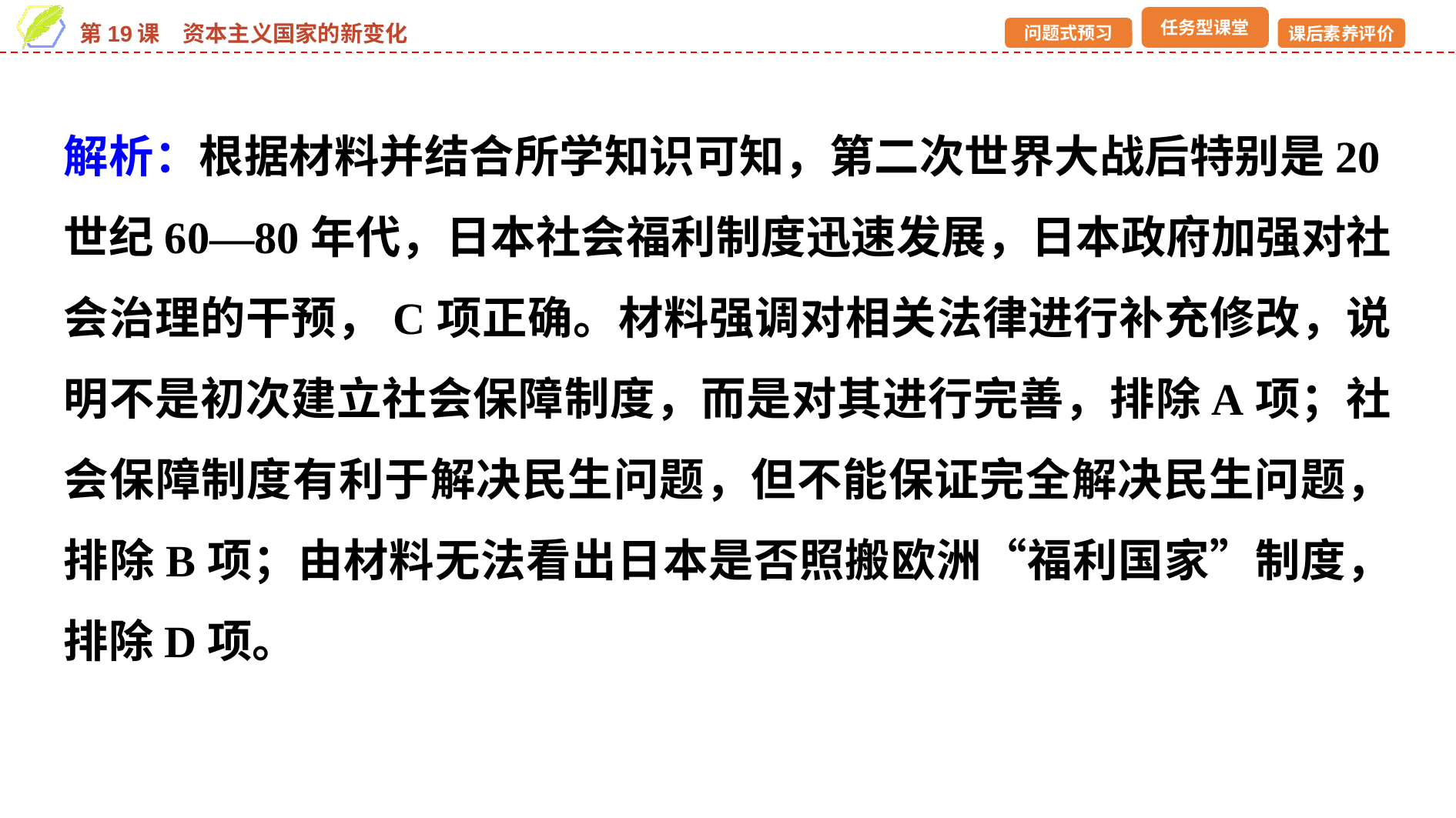

解析：根据材料并结合所学知识可知，第二次世界大战后特别是20世纪60—80年代，日本社会福利制度迅速发展，日本政府加强对社会治理的干预，C项正确。材料强调对相关法律进行补充修改，说明不是初次建立社会保障制度，而是对其进行完善，排除A项；社会保障制度有利于解决民生问题，但不能保证完全解决民生问题，排除B项；由材料无法看出日本是否照搬欧洲“福利国家”制度，排除D项。